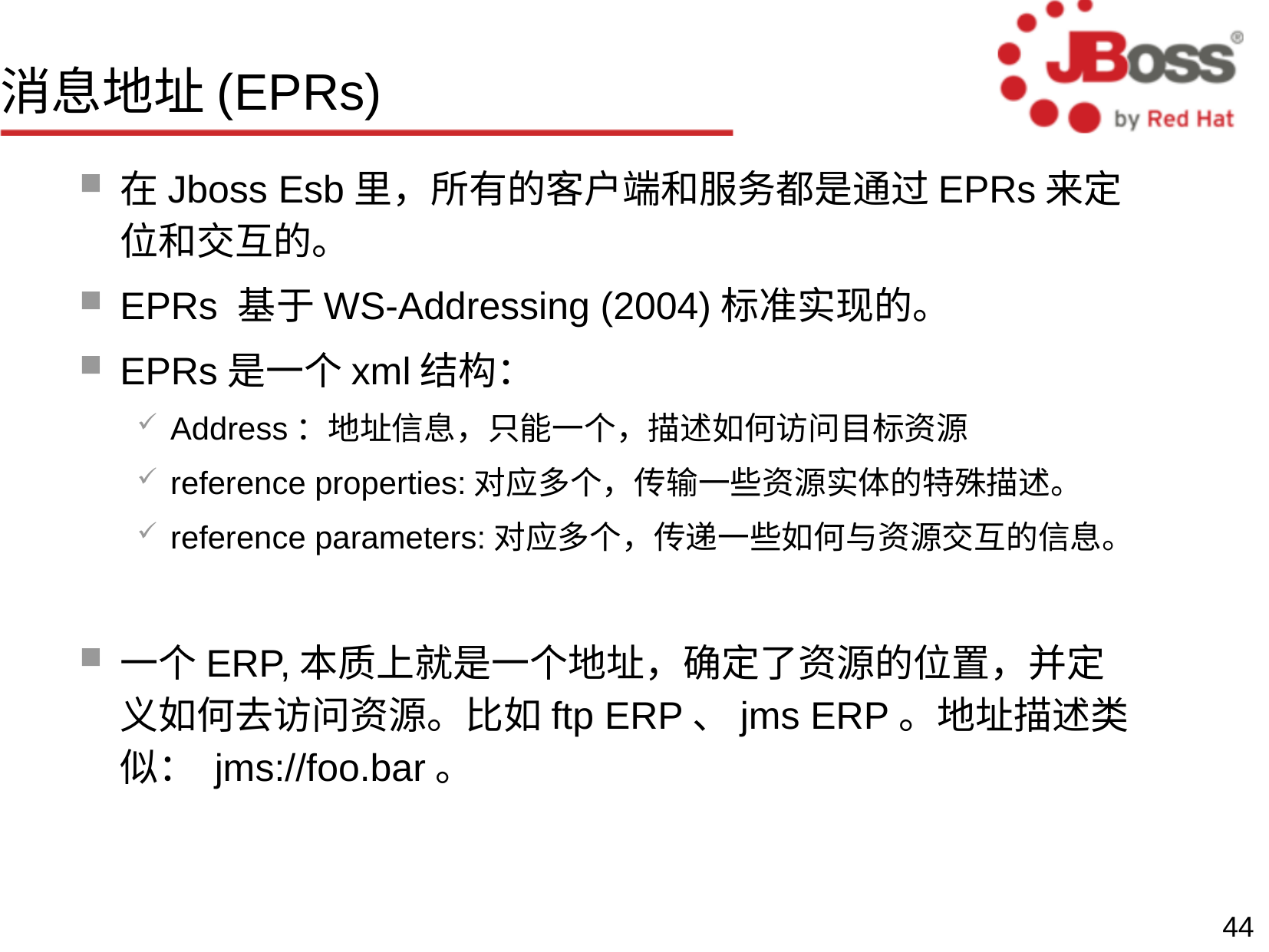

# 消息地址(EPRs)
在Jboss Esb里，所有的客户端和服务都是通过EPRs来定位和交互的。
EPRs 基于WS-Addressing (2004)标准实现的。
EPRs是一个xml结构：
Address：地址信息，只能一个，描述如何访问目标资源
reference properties:对应多个，传输一些资源实体的特殊描述。
reference parameters:对应多个，传递一些如何与资源交互的信息。

一个ERP,本质上就是一个地址，确定了资源的位置，并定义如何去访问资源。比如ftp ERP、jms ERP。地址描述类似： jms://foo.bar。